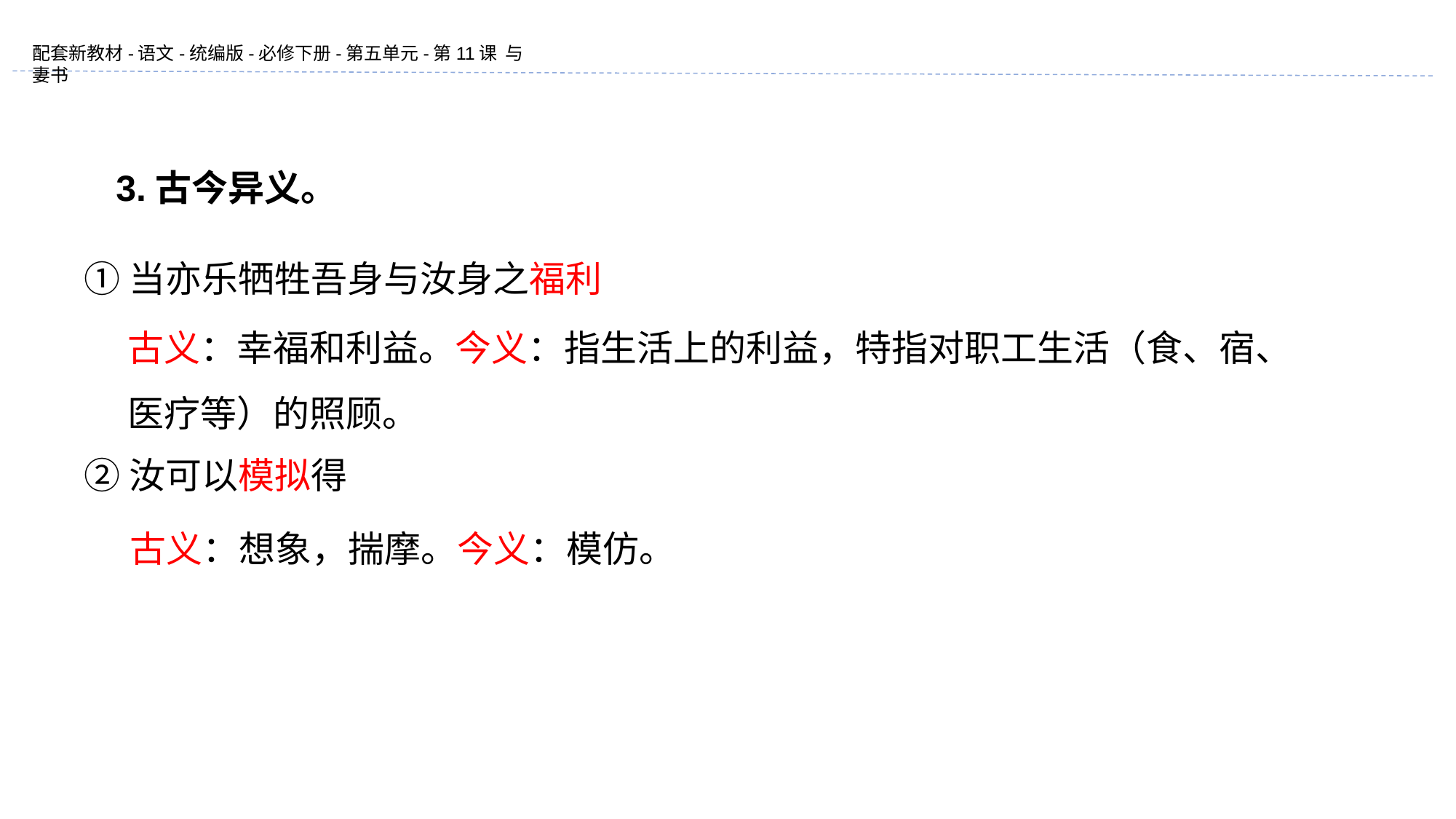

3.古今异义。
①当亦乐牺牲吾身与汝身之福利

②汝可以模拟得

古义：幸福和利益。今义：指生活上的利益，特指对职工生活（食、宿、医疗等）的照顾。
古义：想象，揣摩。今义：模仿。